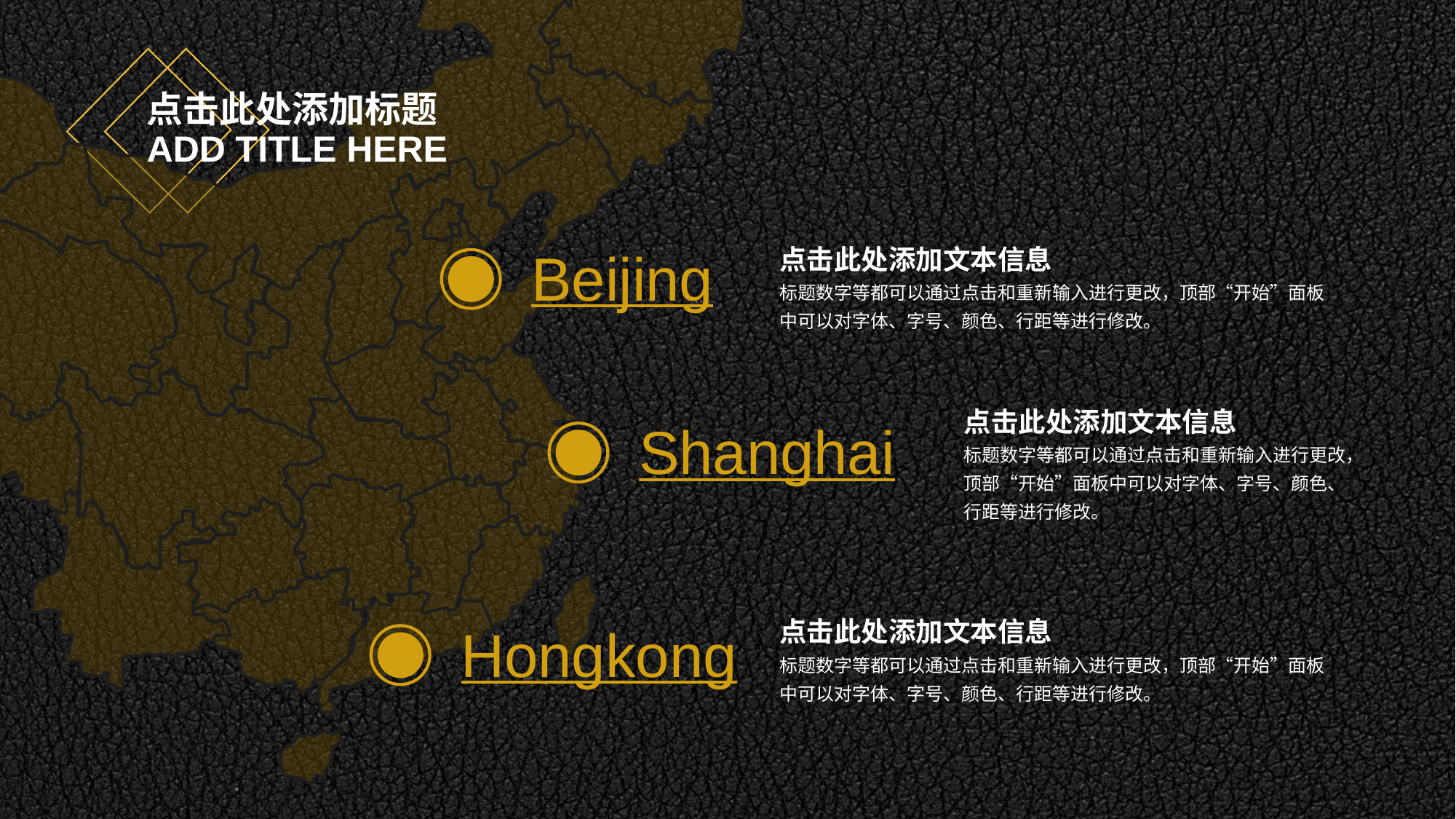

00

# 点击此处添加标题 ADD TITLE HERE
点击此处添加文本信息
标题数字等都可以通过点击和重新输入进行更改，顶部“开始”面板中可以对字体、字号、颜色、行距等进行修改。
Beijing

点击此处添加文本信息
标题数字等都可以通过点击和重新输入进行更改，顶部“开始”面板中可以对字体、字号、颜色、行距等进行修改。
Shanghai

点击此处添加文本信息
标题数字等都可以通过点击和重新输入进行更改，顶部“开始”面板中可以对字体、字号、颜色、行距等进行修改。
Hongkong